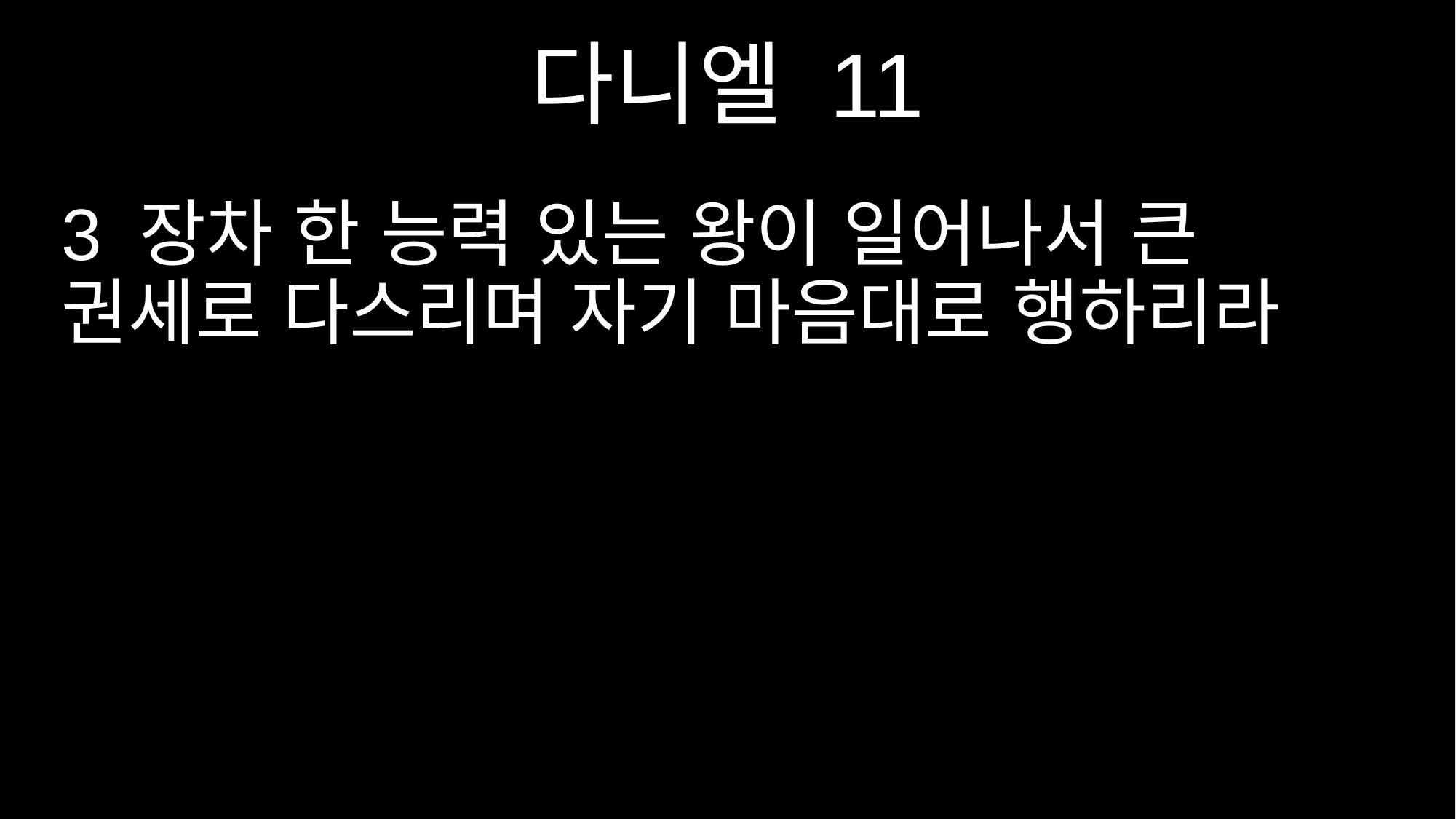

다니엘 11
3 장차 한 능력 있는 왕이 일어나서 큰 권세로 다스리며 자기 마음대로 행하리라